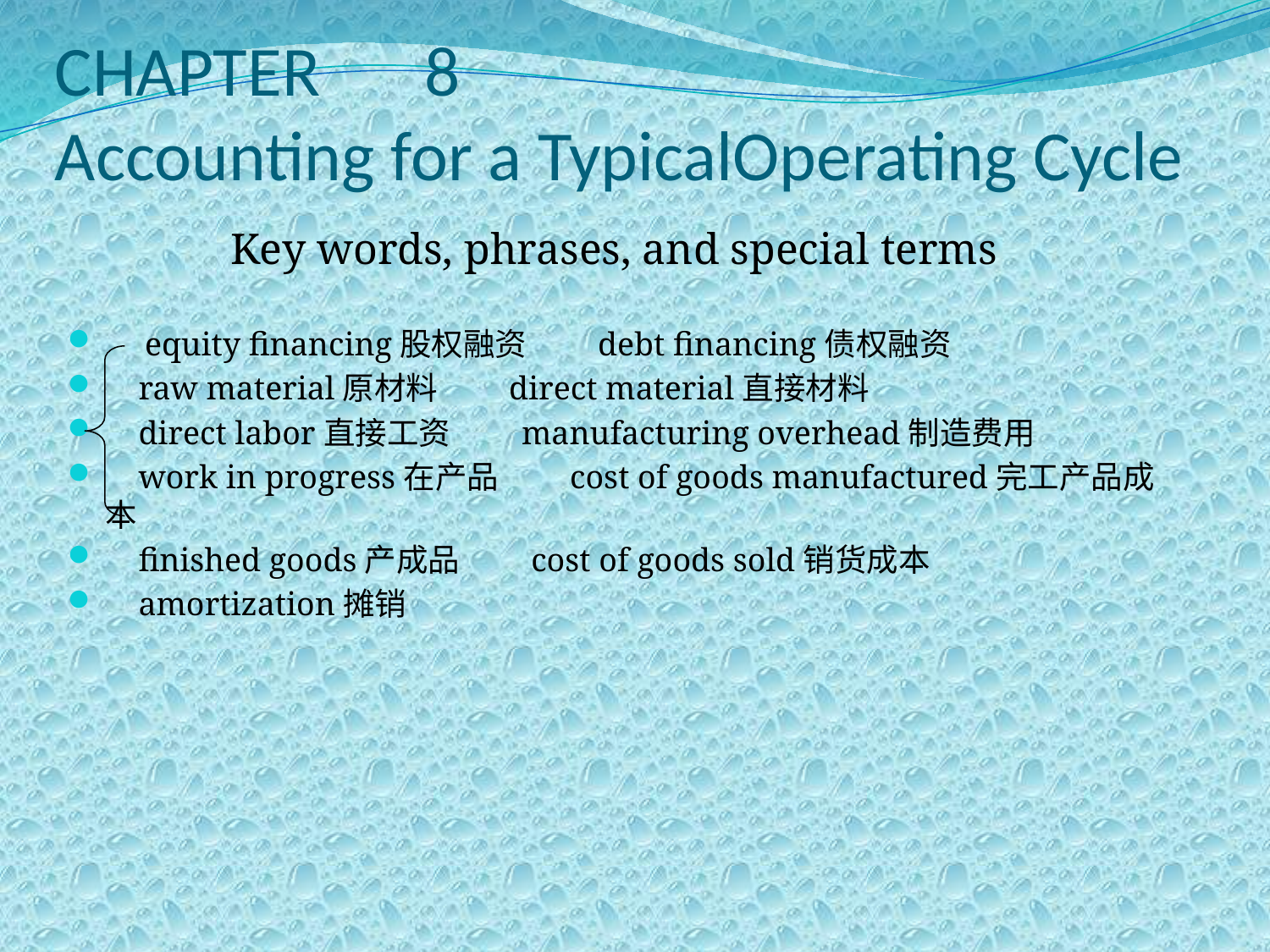

# CHAPTER　8 Accounting for a TypicalOperating Cycle
Key words, phrases, and special terms

　equity financing股权融资　　debt financing债权融资
    raw material原材料　　direct material直接材料
    direct labor直接工资　　manufacturing overhead制造费用
    work in progress在产品　　cost of goods manufactured完工产品成本
    finished goods产成品　　cost of goods sold销货成本
    amortization摊销